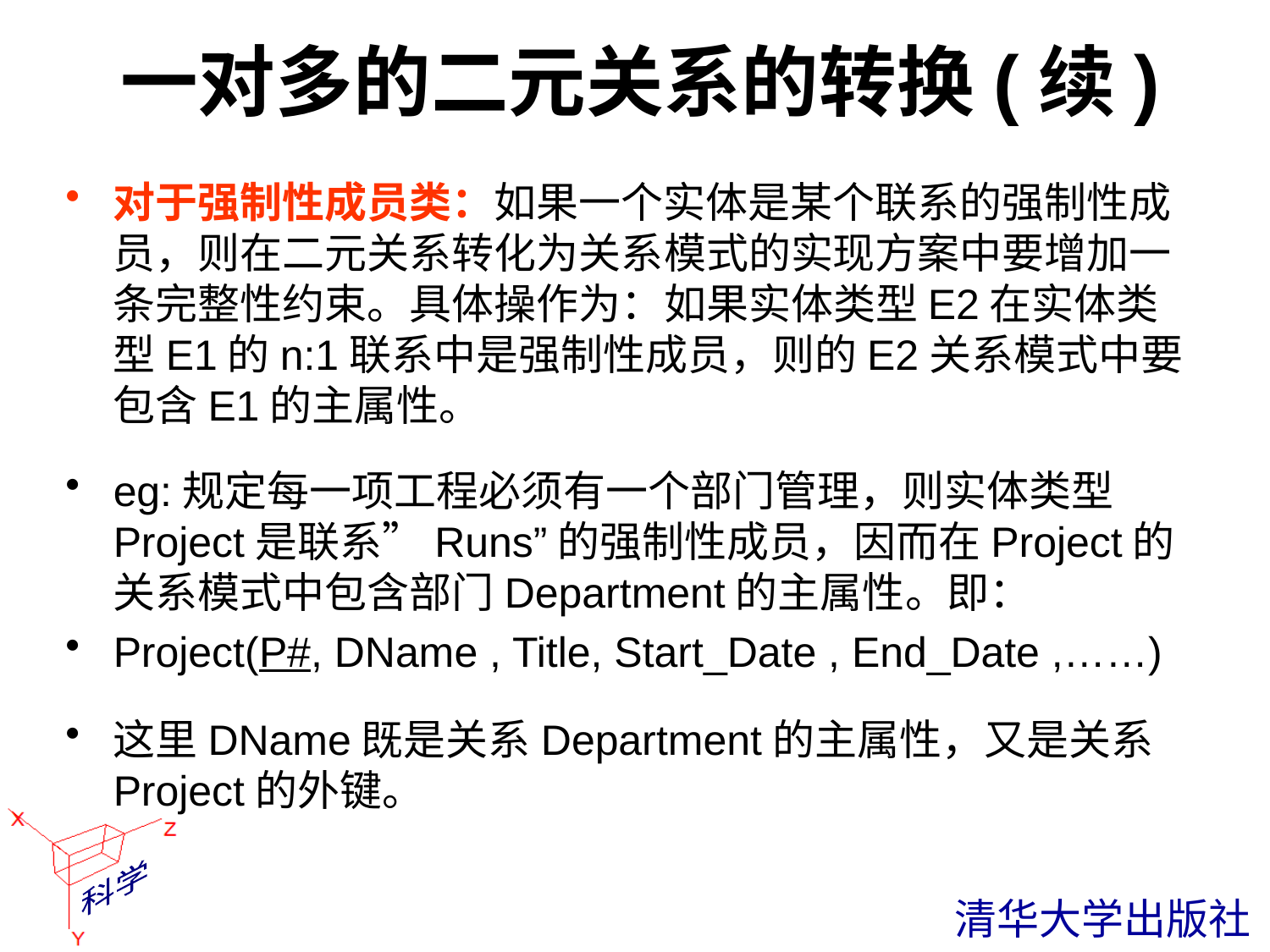

# 一对多的二元关系的转换(续)
对于强制性成员类：如果一个实体是某个联系的强制性成员，则在二元关系转化为关系模式的实现方案中要增加一条完整性约束。具体操作为：如果实体类型E2在实体类型E1的n:1联系中是强制性成员，则的E2关系模式中要包含E1的主属性。

eg:规定每一项工程必须有一个部门管理，则实体类型Project是联系”Runs”的强制性成员，因而在Project的关系模式中包含部门Department的主属性。即：
Project(P#, DName , Title, Start_Date , End_Date ,……)

这里DName既是关系Department的主属性，又是关系Project的外键。
      清华大学出版社